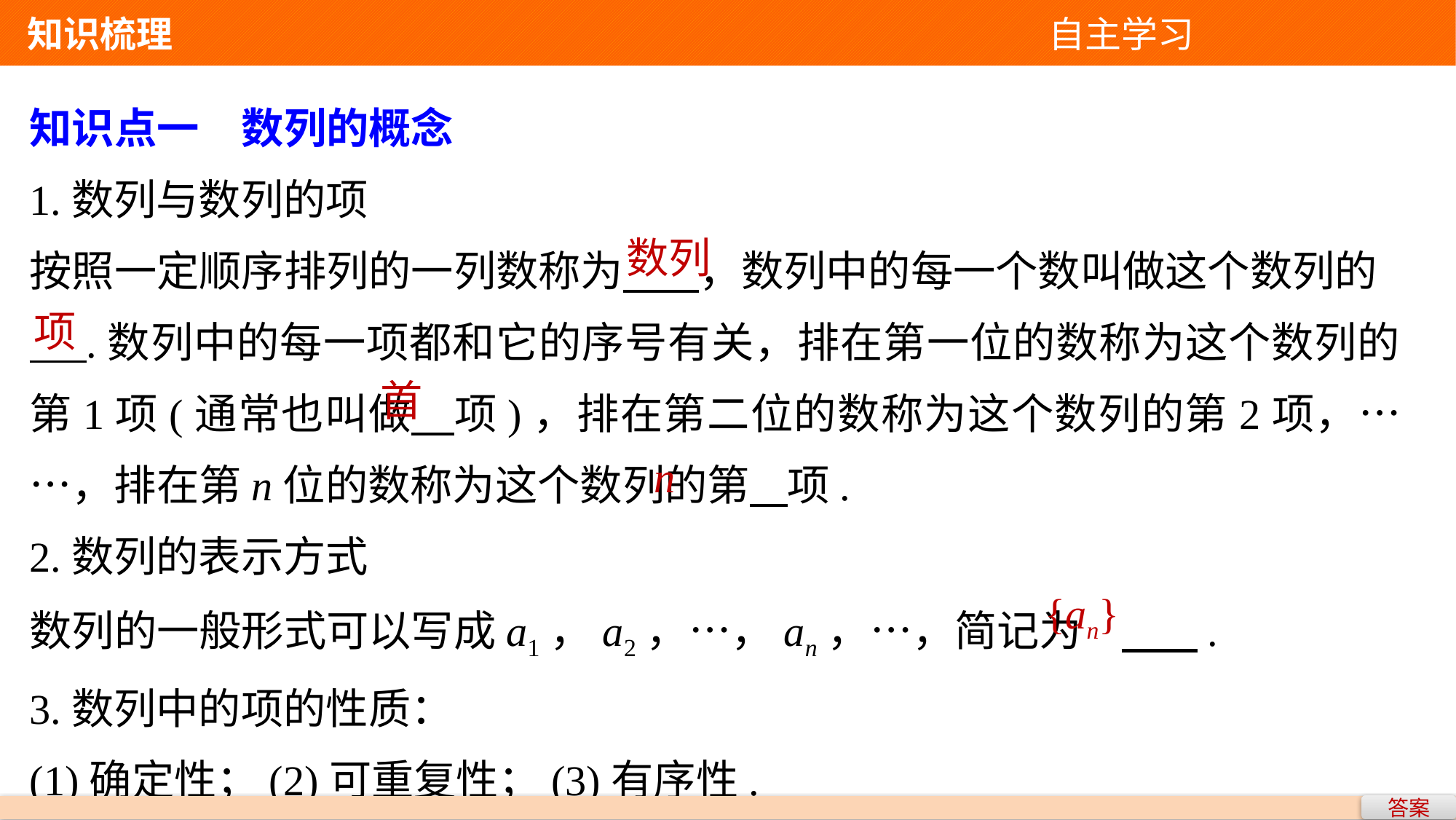

知识梳理                                                                                                           自主学习
知识点一　数列的概念
1.数列与数列的项
按照一定顺序排列的一列数称为        ，数列中的每一个数叫做这个数列的
     .数列中的每一项都和它的序号有关，排在第一位的数称为这个数列的第1项(通常也叫做    项)，排在第二位的数称为这个数列的第2项，……，排在第n位的数称为这个数列的第    项.
2.数列的表示方式
数列的一般形式可以写成a1，a2，…，an，…，简记为	        .
3.数列中的项的性质：
(1)确定性；(2)可重复性；(3)有序性.
数列
项
首
n
{an}
答案